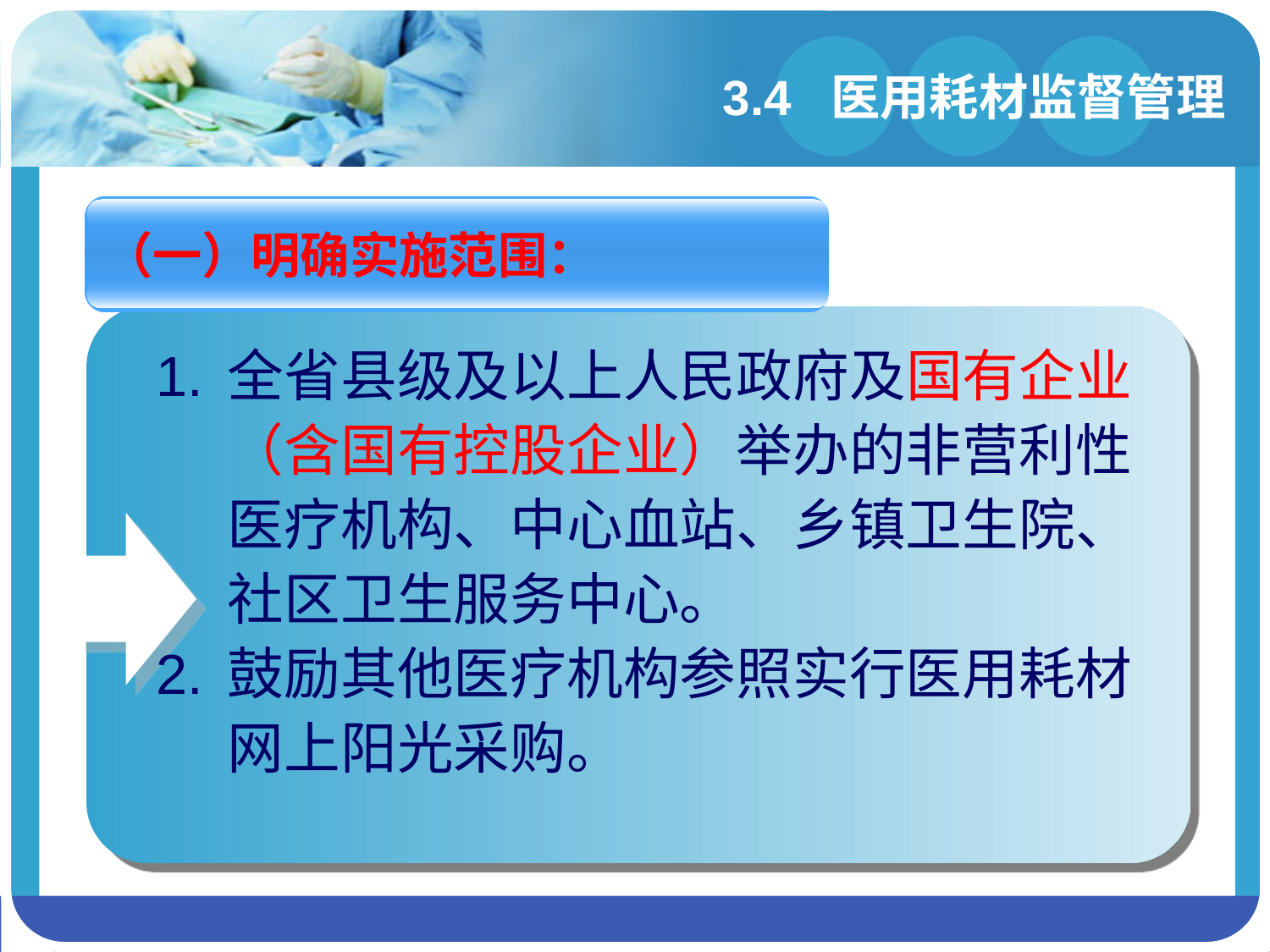

# 3.4  医用耗材监督管理
（一）明确实施范围：

全省县级及以上人民政府及国有企业（含国有控股企业）举办的非营利性医疗机构、中心血站、乡镇卫生院、社区卫生服务中心。
鼓励其他医疗机构参照实行医用耗材网上阳光采购。